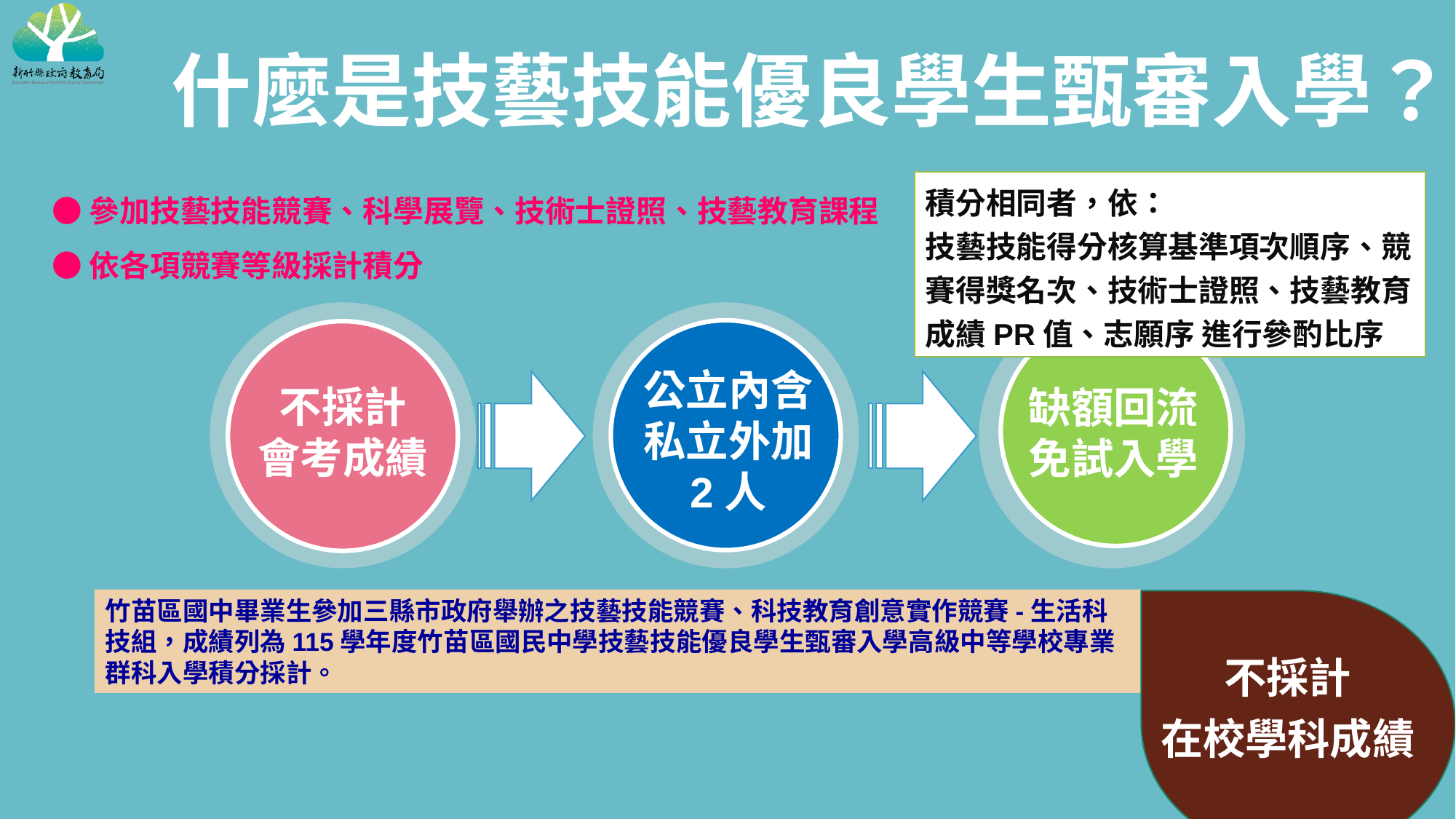

什麼是技藝技能優良學生甄審入學？
●參加技藝技能競賽、科學展覽、技術士證照、技藝教育課程
●依各項競賽等級採計積分
積分相同者，依：
技藝技能得分核算基準項次順序、競賽得獎名次、技術士證照、技藝教育成績PR值、志願序 進行參酌比序

不採計
會考成績

公立內含
私立外加
2人

缺額回流
免試入學

竹苗區國中畢業生參加三縣市政府舉辦之技藝技能競賽、科技教育創意實作競賽-生活科技組，成績列為115學年度竹苗區國民中學技藝技能優良學生甄審入學高級中等學校專業群科入學積分採計。

不採計
在校學科成績